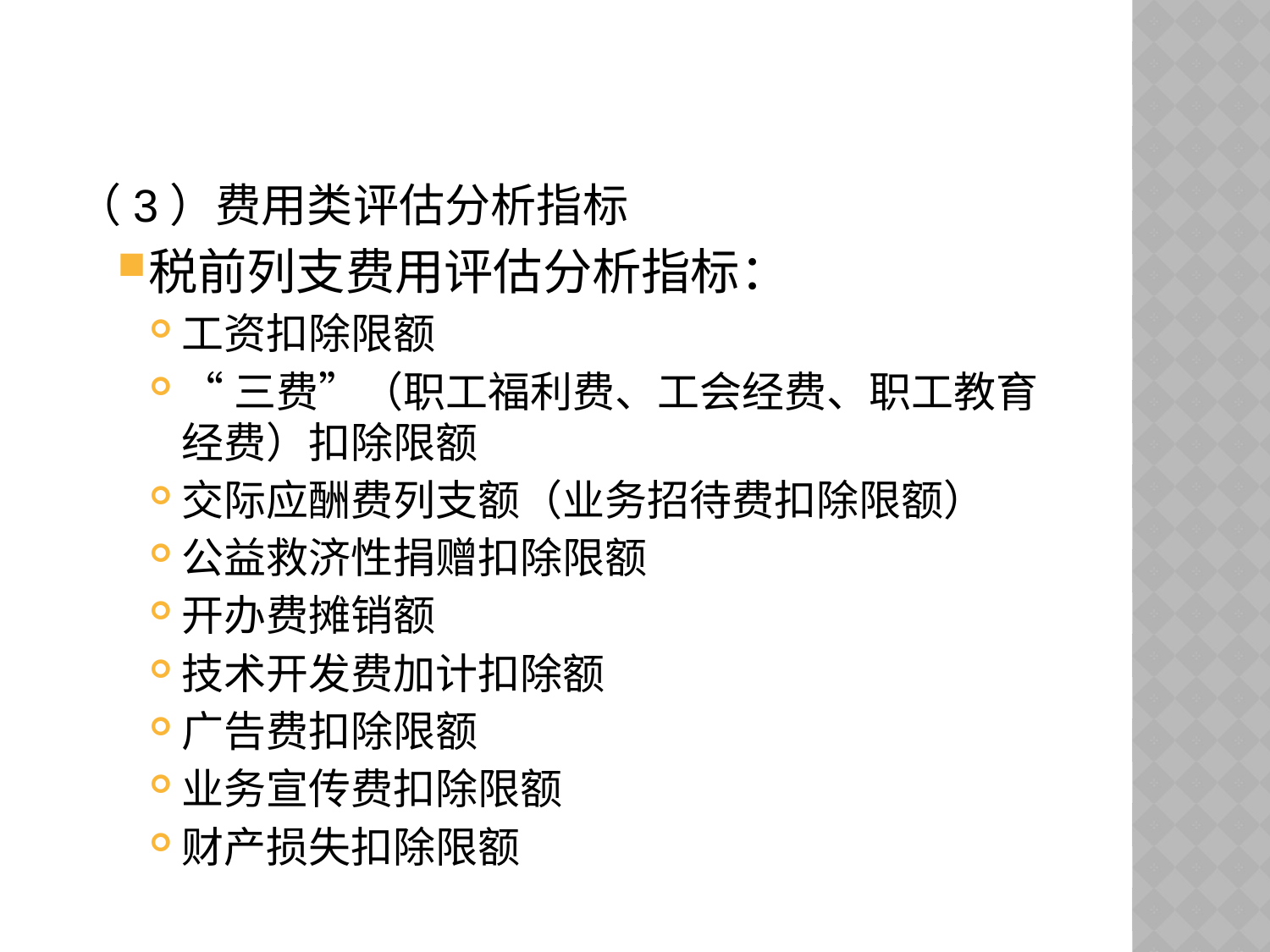

（3）费用类评估分析指标
税前列支费用评估分析指标：
工资扣除限额
“三费”（职工福利费、工会经费、职工教育经费）扣除限额
交际应酬费列支额（业务招待费扣除限额）
公益救济性捐赠扣除限额
开办费摊销额
技术开发费加计扣除额
广告费扣除限额
业务宣传费扣除限额
财产损失扣除限额